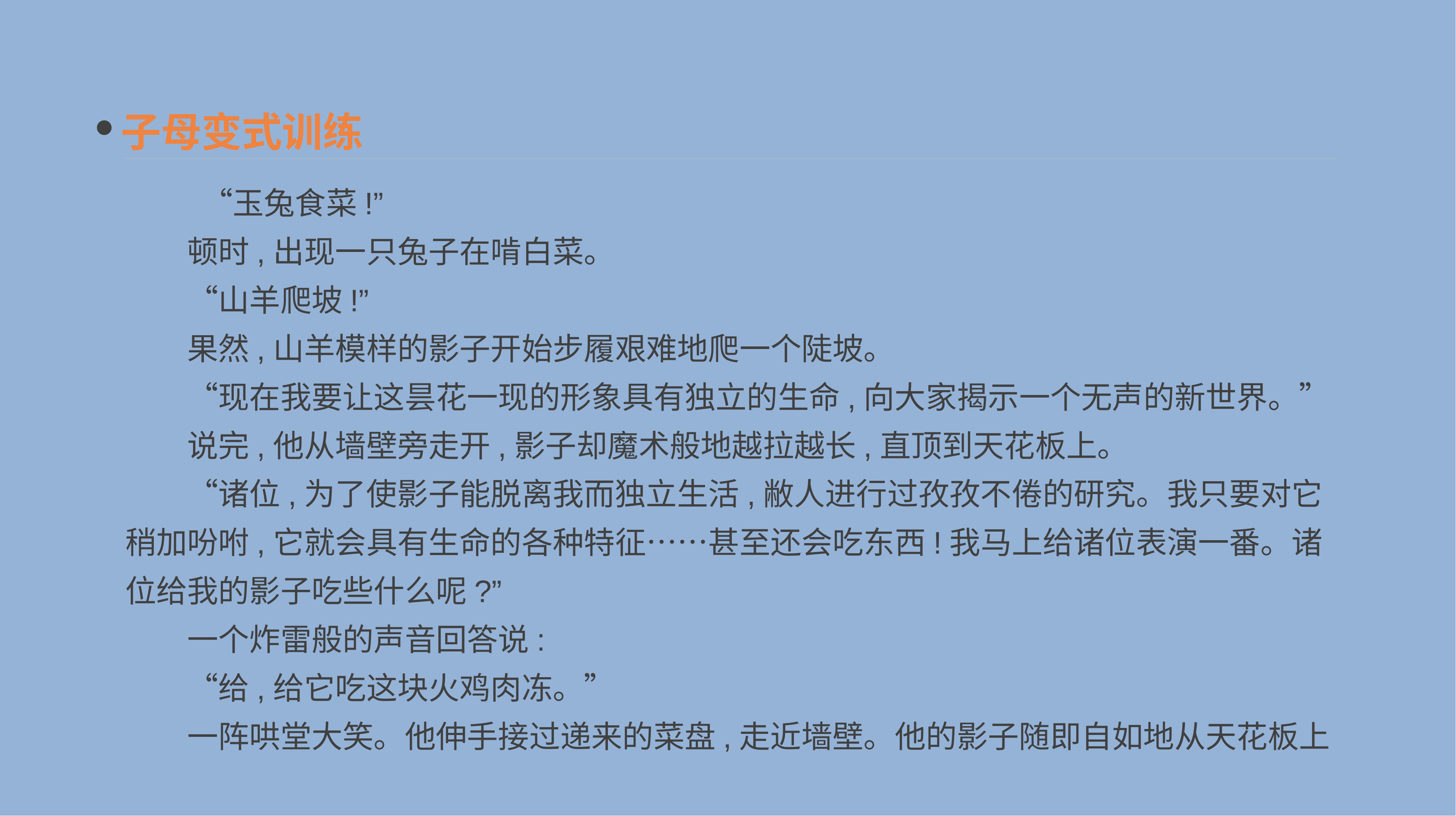

子母变式训练

 　　“玉兔食菜!”
　　顿时,出现一只兔子在啃白菜。
　　“山羊爬坡!”
　　果然,山羊模样的影子开始步履艰难地爬一个陡坡。
　　“现在我要让这昙花一现的形象具有独立的生命,向大家揭示一个无声的新世界。”
　　说完,他从墙壁旁走开,影子却魔术般地越拉越长,直顶到天花板上。
　　“诸位,为了使影子能脱离我而独立生活,敝人进行过孜孜不倦的研究。我只要对它稍加吩咐,它就会具有生命的各种特征……甚至还会吃东西!我马上给诸位表演一番。诸位给我的影子吃些什么呢?”
　　一个炸雷般的声音回答说:
　　“给,给它吃这块火鸡肉冻。”
　　一阵哄堂大笑。他伸手接过递来的菜盘,走近墙壁。他的影子随即自如地从天花板上